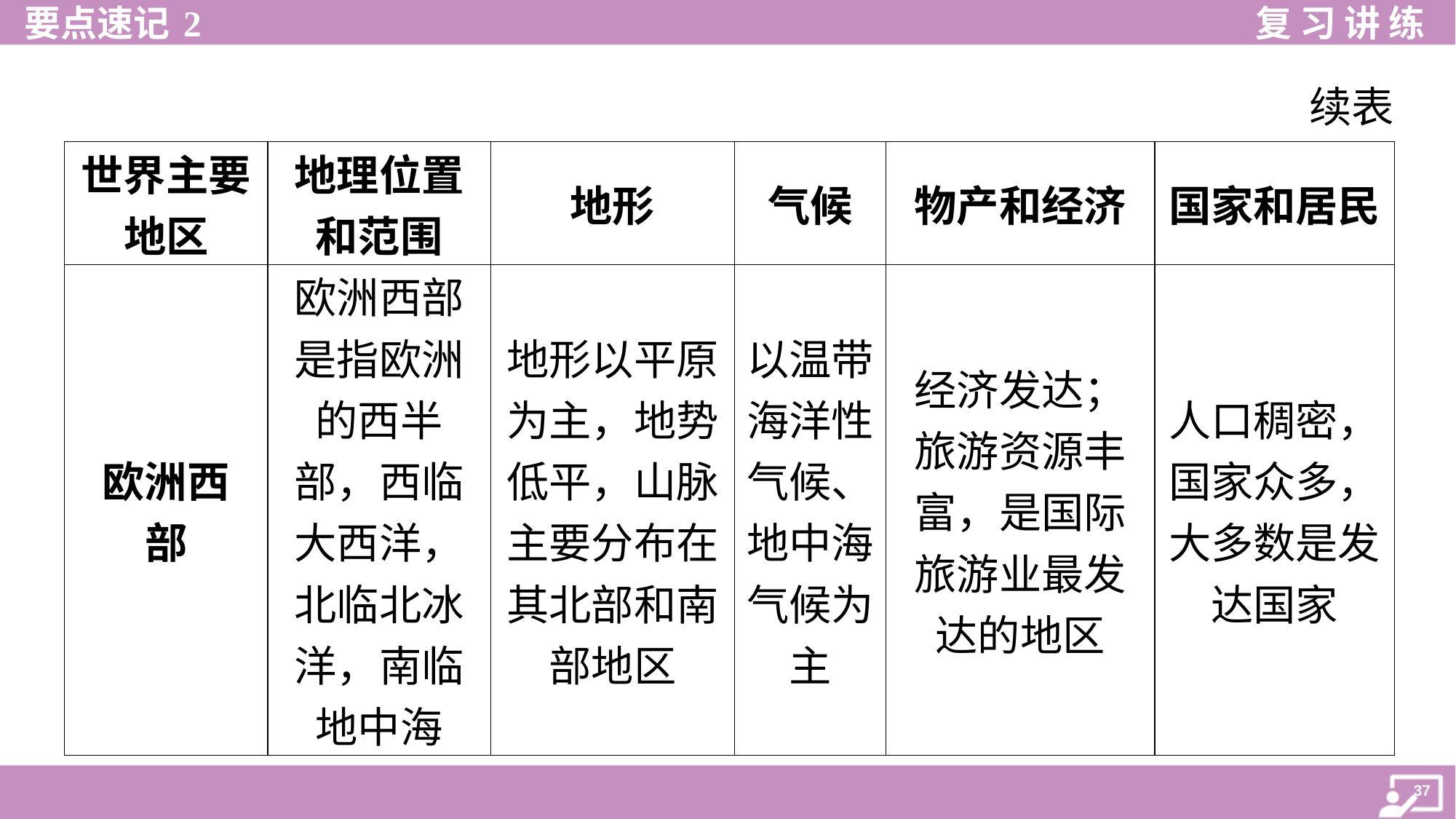

续表
| 世界主要 地区 | 地理位置 和范围 | 地形 | 气候 | 物产和经济 | 国家和居民 |
| --- | --- | --- | --- | --- | --- |
| 欧洲西 部 | 欧洲西部 是指欧洲 的西半 部，西临 大西洋， 北临北冰 洋，南临 地中海 | 地形以平原 为主，地势 低平，山脉 主要分布在 其北部和南 部地区 | 以温带 海洋性 气候、 地中海 气候为 主 | 经济发达； 旅游资源丰 富，是国际 旅游业最发 达的地区 | 人口稠密， 国家众多， 大多数是发 达国家 |